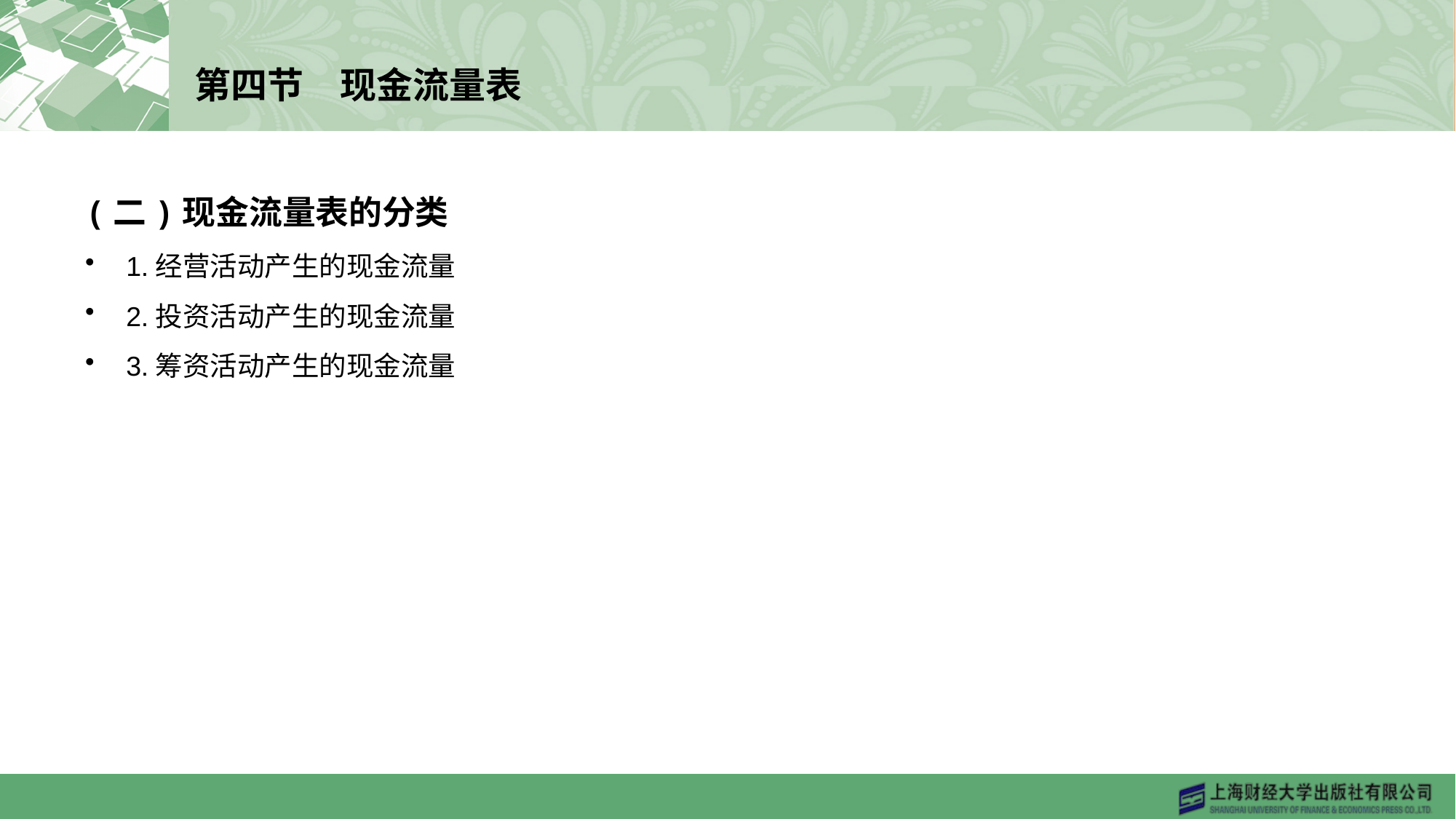

# 第四节　现金流量表
(二)现金流量表的分类
1.经营活动产生的现金流量
2.投资活动产生的现金流量
3.筹资活动产生的现金流量